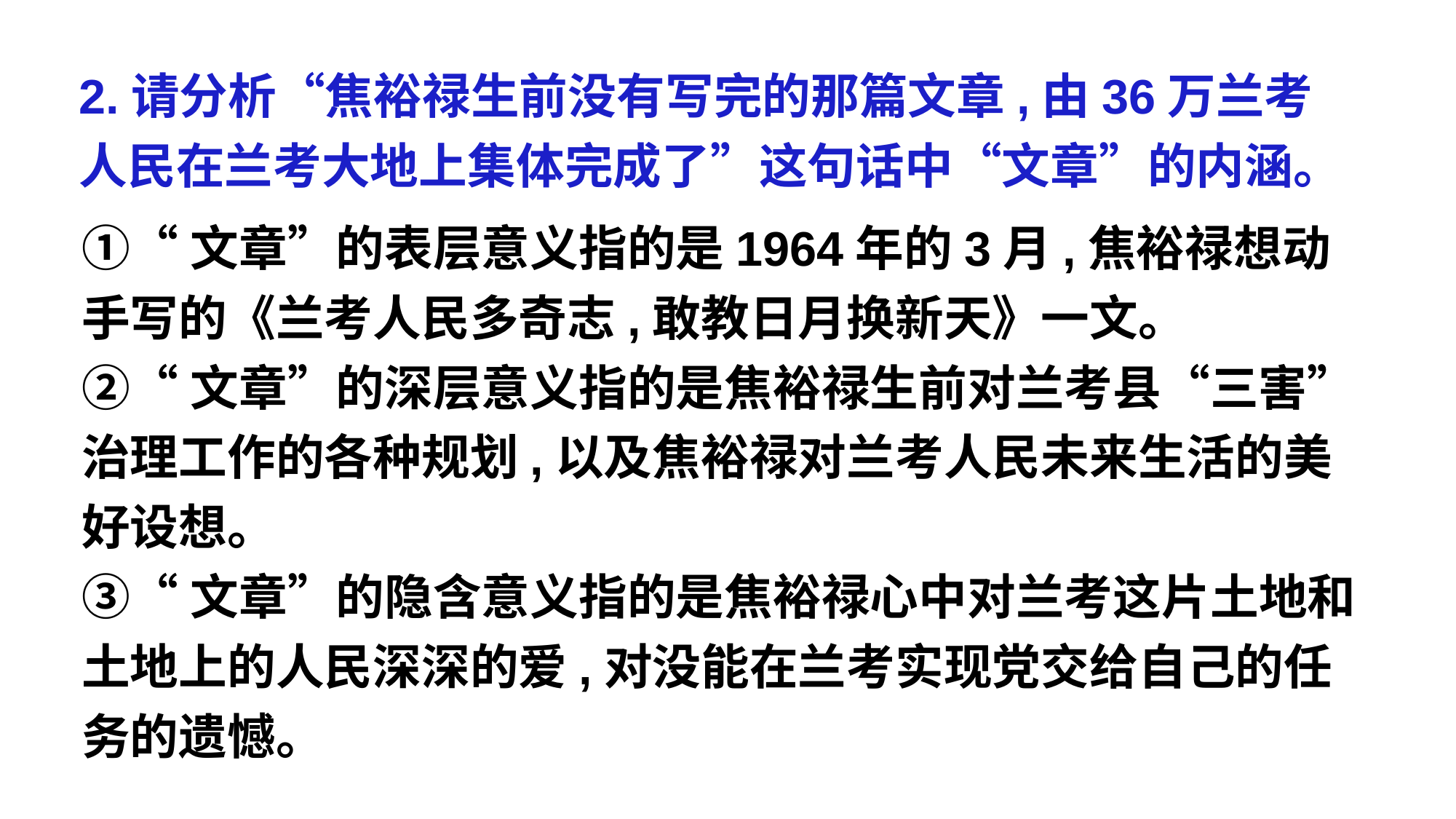

2.请分析“焦裕禄生前没有写完的那篇文章,由36万兰考人民在兰考大地上集体完成了”这句话中“文章”的内涵。
①“文章”的表层意义指的是1964年的3月,焦裕禄想动手写的《兰考人民多奇志,敢教日月换新天》一文。
②“文章”的深层意义指的是焦裕禄生前对兰考县“三害”治理工作的各种规划,以及焦裕禄对兰考人民未来生活的美好设想。
③“文章”的隐含意义指的是焦裕禄心中对兰考这片土地和土地上的人民深深的爱,对没能在兰考实现党交给自己的任务的遗憾。